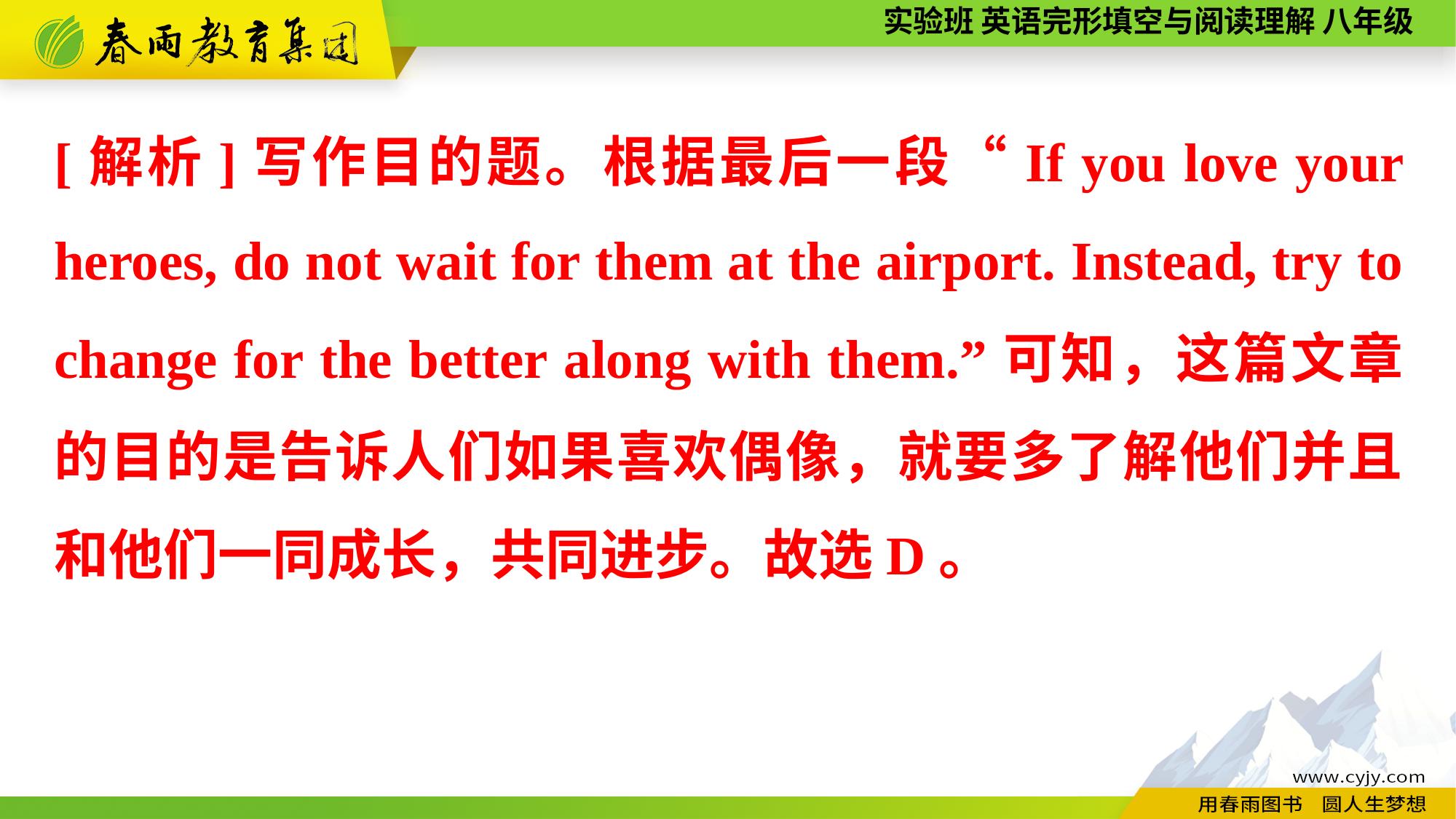

[解析]写作目的题。根据最后一段“If you love your heroes, do not wait for them at the airport. Instead, try to change for the better along with them.”可知，这篇文章的目的是告诉人们如果喜欢偶像，就要多了解他们并且和他们一同成长，共同进步。故选D。